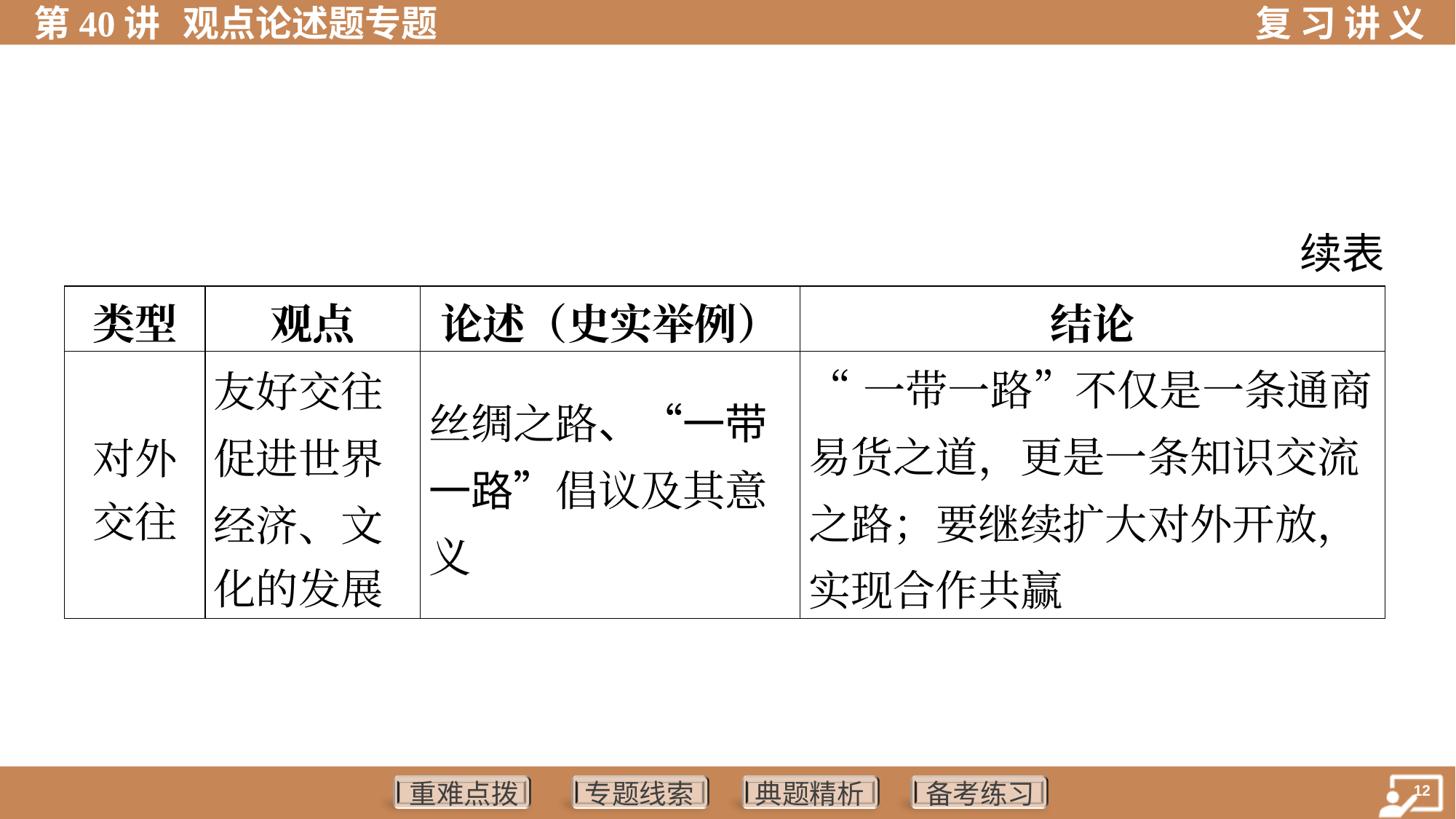

续表
| 类型 | 观点 | 论述（史实举例） | 结论 |
| --- | --- | --- | --- |
| 对外 交往 | 友好交往 促进世界 经济、文 化的发展 | 丝绸之路、“一带一路”倡议及其意义 | “一带一路”不仅是一条通商易货之道，更是一条知识交流之路；要继续扩大对外开放，实现合作共赢 |